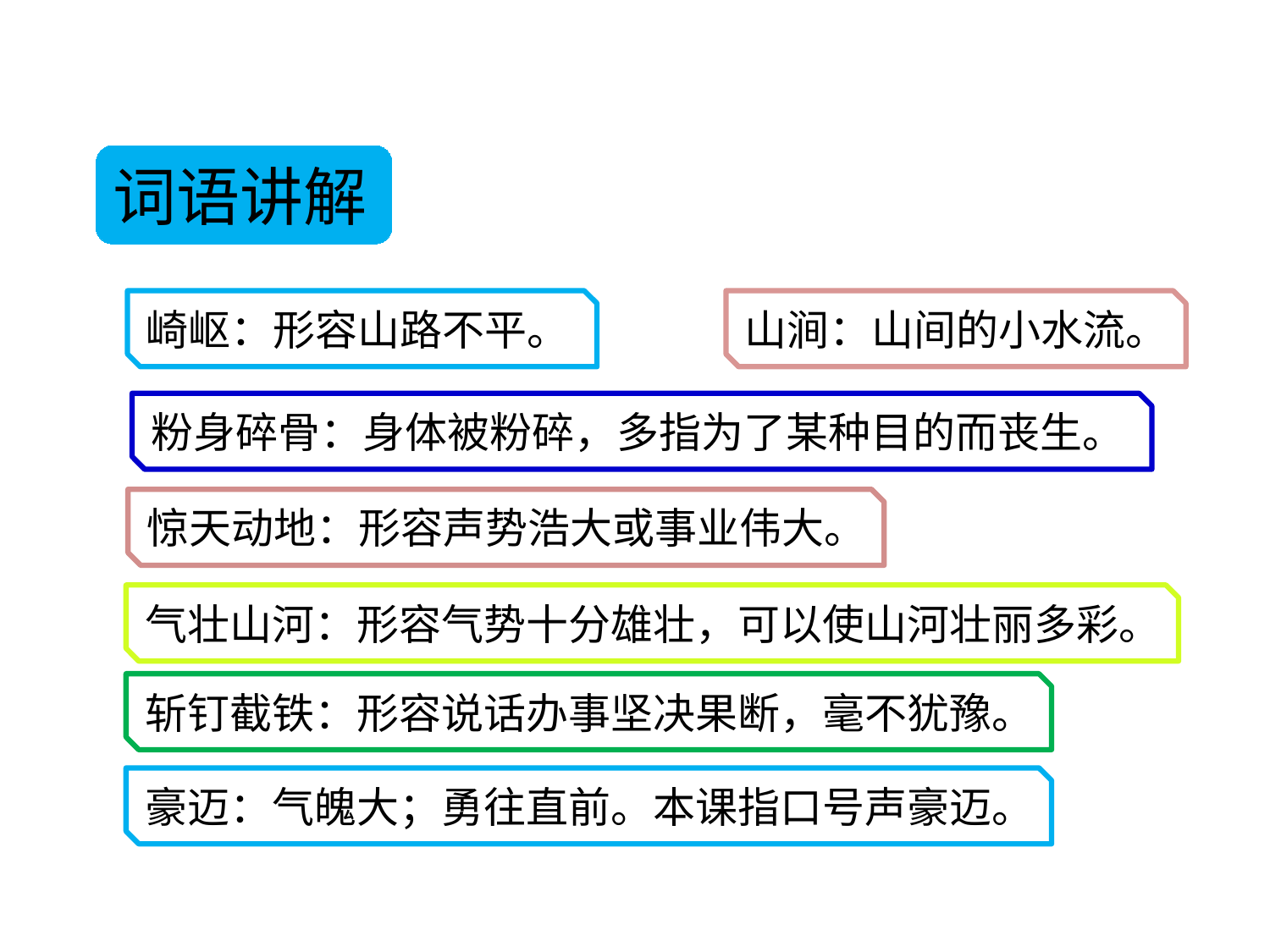

词语讲解
崎岖：形容山路不平。
山涧：山间的小水流。
粉身碎骨：身体被粉碎，多指为了某种目的而丧生。
惊天动地：形容声势浩大或事业伟大。
气壮山河：形容气势十分雄壮，可以使山河壮丽多彩。
斩钉截铁：形容说话办事坚决果断，毫不犹豫。
豪迈：气魄大；勇往直前。本课指口号声豪迈。